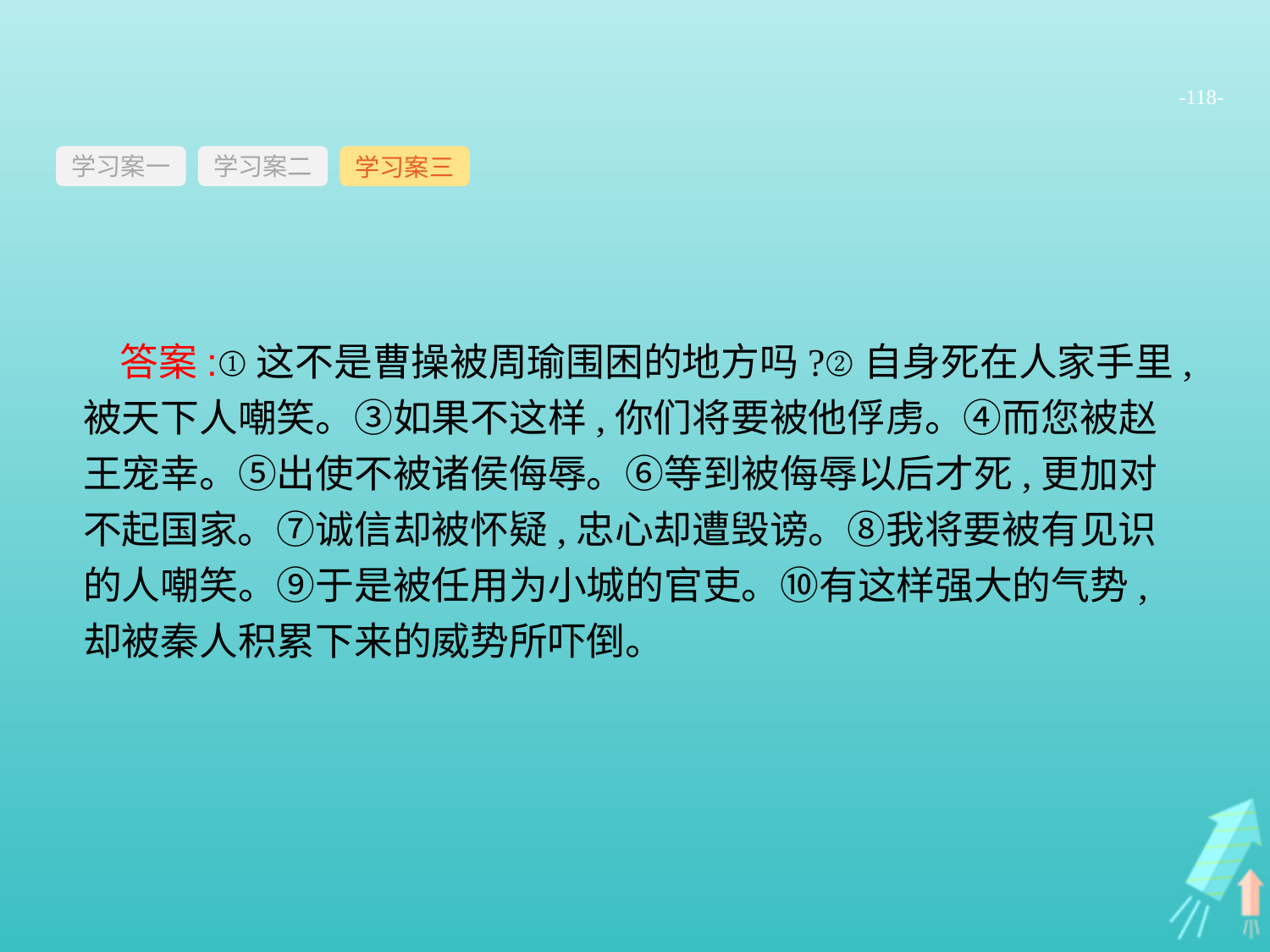

-118-
学习案一
学习案三
学习案二
答案:①这不是曹操被周瑜围困的地方吗?②自身死在人家手里,被天下人嘲笑。③如果不这样,你们将要被他俘虏。④而您被赵王宠幸。⑤出使不被诸侯侮辱。⑥等到被侮辱以后才死,更加对不起国家。⑦诚信却被怀疑,忠心却遭毁谤。⑧我将要被有见识的人嘲笑。⑨于是被任用为小城的官吏。⑩有这样强大的气势,却被秦人积累下来的威势所吓倒。